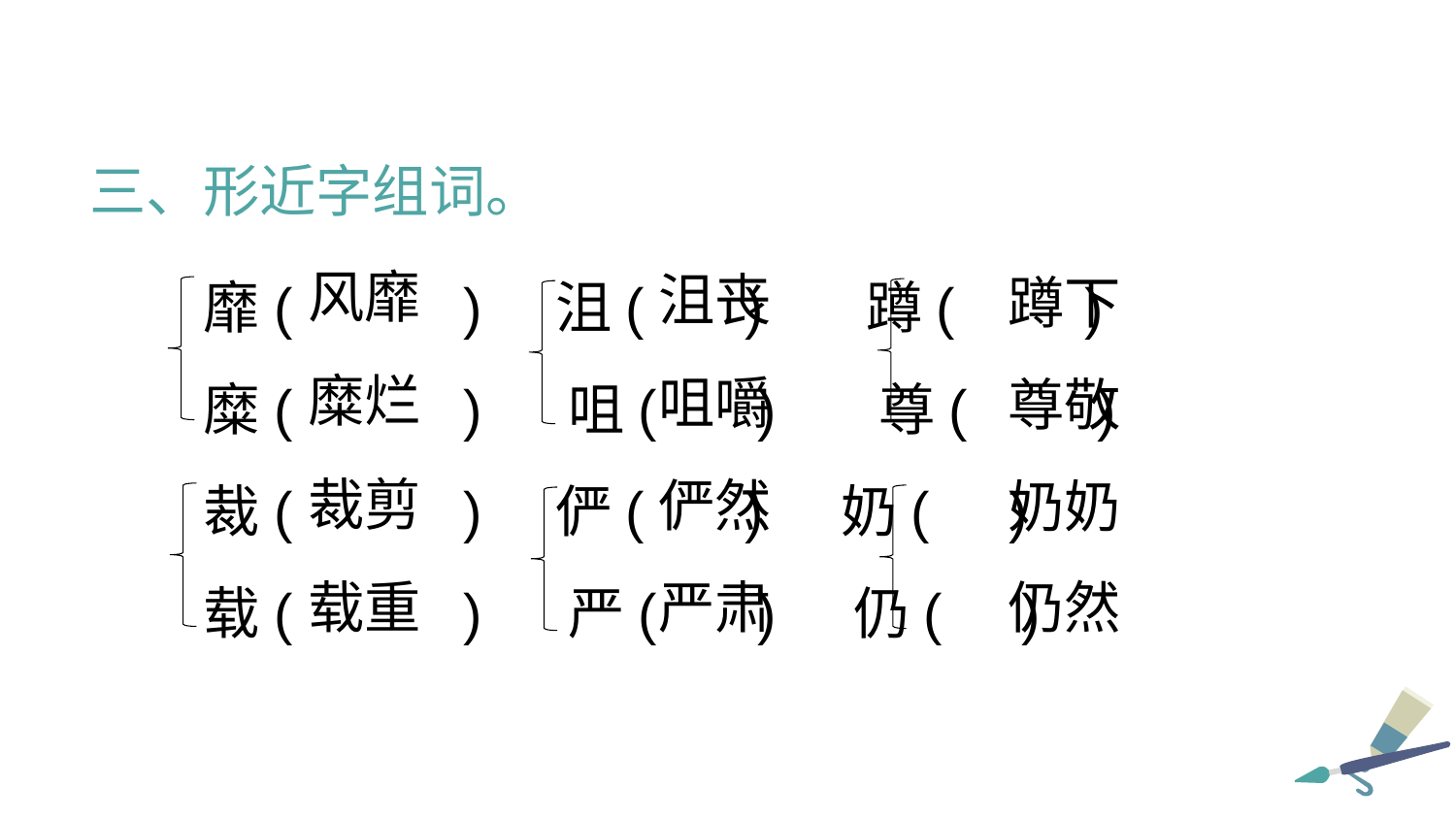

三、形近字组词。
靡(      )   沮(    )    蹲(     )
糜(      )   咀(    )    尊(     )
裁(      )   俨(    )    奶(     )
载(      )   严(    )    仍(     )
风靡
沮丧
蹲下

糜烂
咀嚼
尊敬
裁剪
俨然
奶奶

载重
严肃
仍然